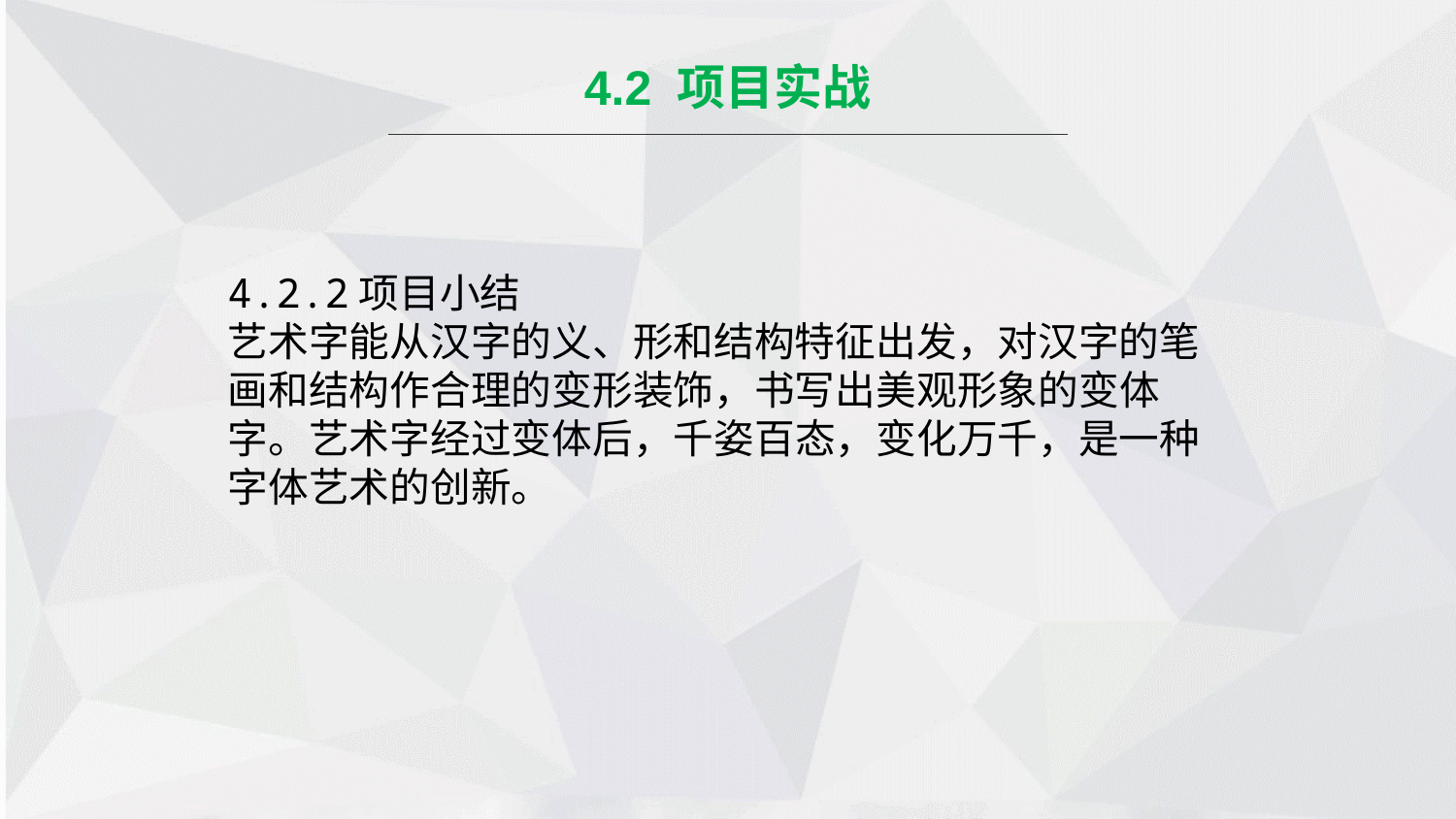

4.2 项目实战
4.2.2项目小结
艺术字能从汉字的义、形和结构特征出发，对汉字的笔画和结构作合理的变形装饰，书写出美观形象的变体字。艺术字经过变体后，千姿百态，变化万千，是一种字体艺术的创新。